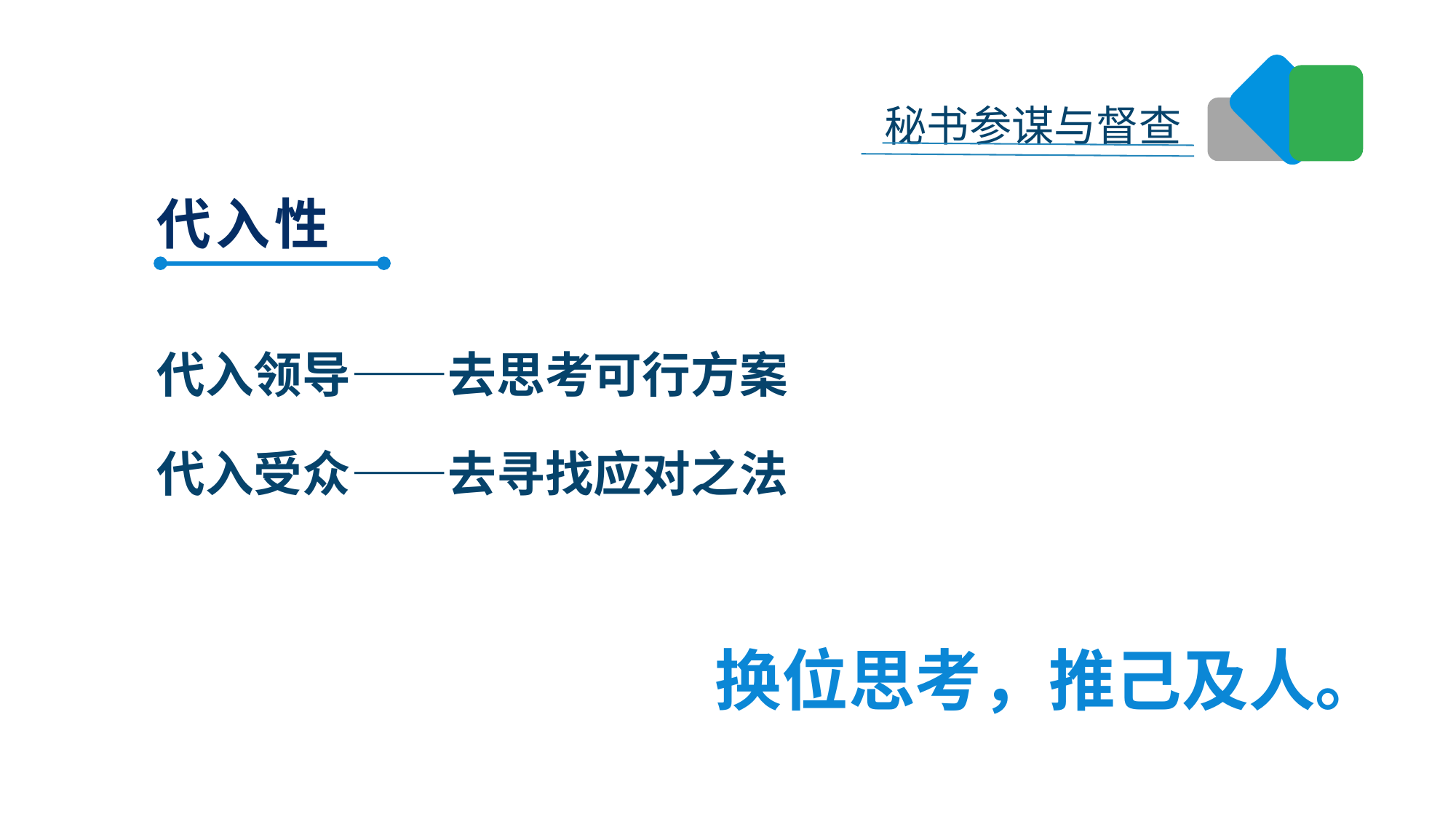

代入性
代入领导——去思考可行方案
代入受众——去寻找应对之法
换位思考，推己及人。